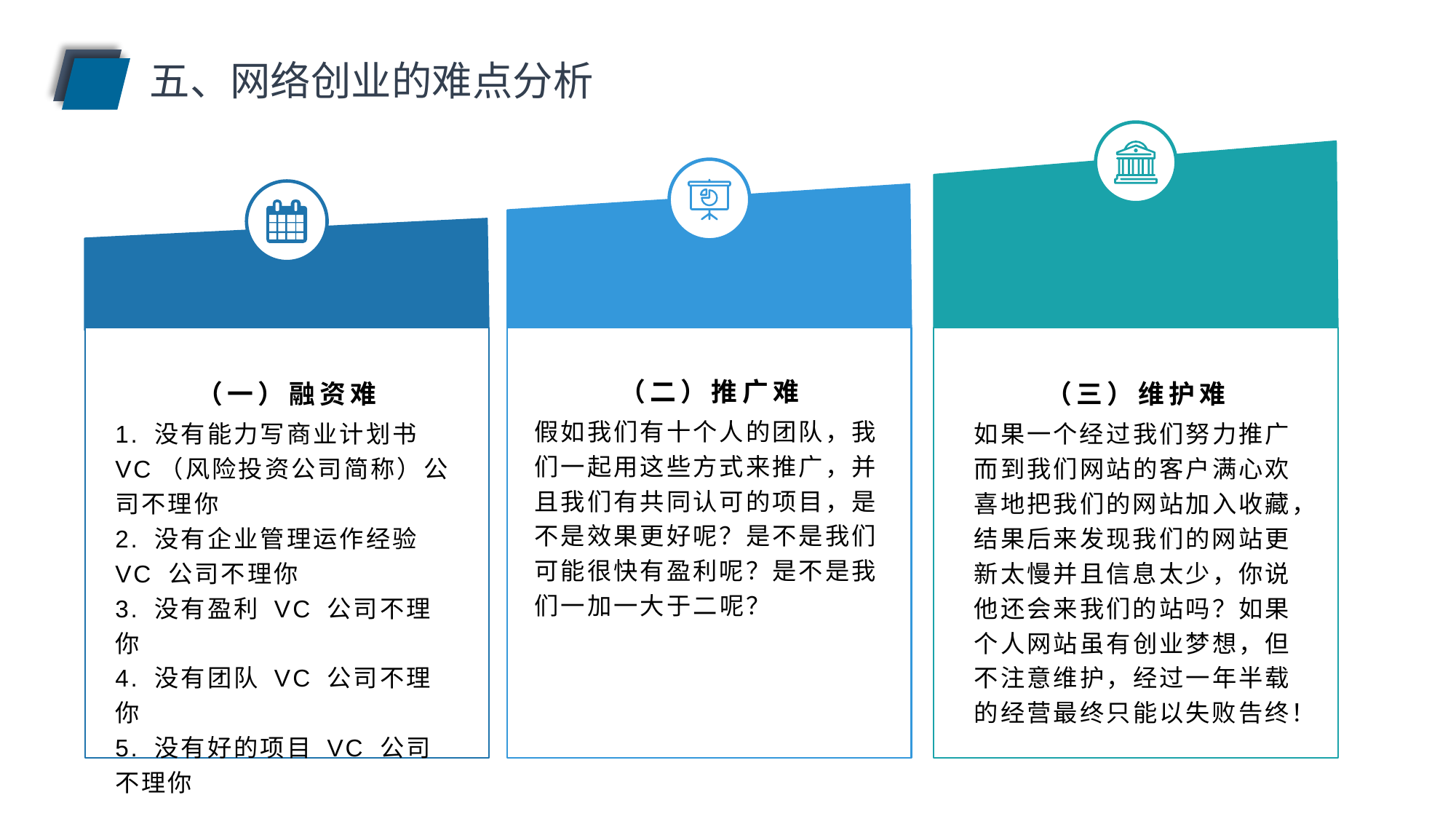

五、网络创业的难点分析

（二）推广难
（一）融资难
（三）维护难
假如我们有十个人的团队，我们一起用这些方式来推广，并且我们有共同认可的项目，是不是效果更好呢？是不是我们可能很快有盈利呢？是不是我们一加一大于二呢？
1. 没有能力写商业计划书 VC（风险投资公司简称）公司不理你
2. 没有企业管理运作经验 VC 公司不理你
3. 没有盈利 VC 公司不理你
4. 没有团队 VC 公司不理你
5. 没有好的项目 VC 公司不理你
如果一个经过我们努力推广而到我们网站的客户满心欢喜地把我们的网站加入收藏，结果后来发现我们的网站更新太慢并且信息太少，你说他还会来我们的站吗？如果个人网站虽有创业梦想，但不注意维护，经过一年半载的经营最终只能以失败告终！